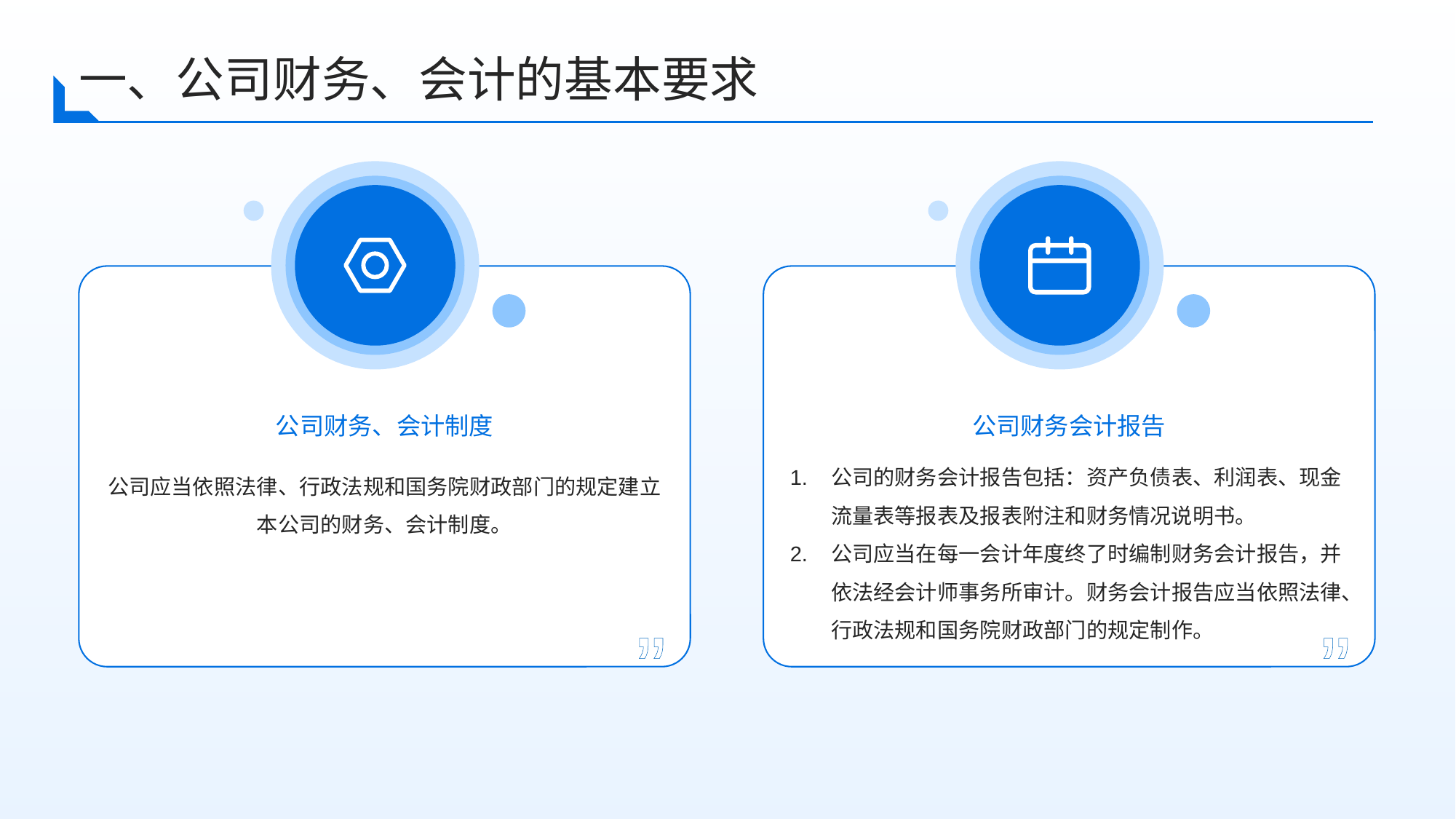

一、公司财务、会计的基本要求

公司财务、会计制度
公司财务会计报告
公司的财务会计报告包括：资产负债表、利润表、现金流量表等报表及报表附注和财务情况说明书。
公司应当在每一会计年度终了时编制财务会计报告，并依法经会计师事务所审计。财务会计报告应当依照法律、行政法规和国务院财政部门的规定制作。
公司应当依照法律、行政法规和国务院财政部门的规定建立本公司的财务、会计制度。
”
”